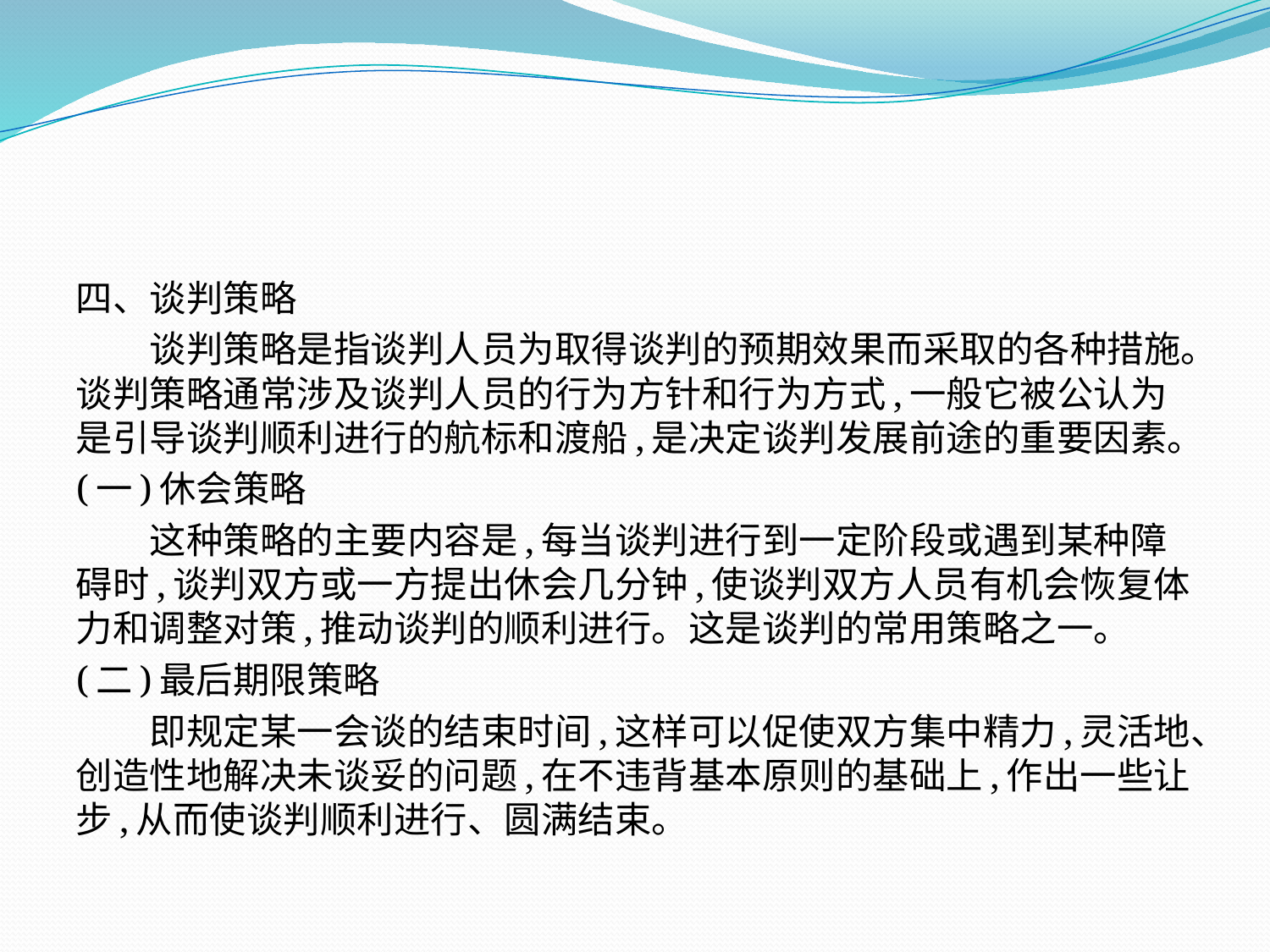

四、谈判策略
　　谈判策略是指谈判人员为取得谈判的预期效果而采取的各种措施。谈判策略通常涉及谈判人员的行为方针和行为方式,一般它被公认为是引导谈判顺利进行的航标和渡船,是决定谈判发展前途的重要因素。
(一)休会策略
　　这种策略的主要内容是,每当谈判进行到一定阶段或遇到某种障碍时,谈判双方或一方提出休会几分钟,使谈判双方人员有机会恢复体力和调整对策,推动谈判的顺利进行。这是谈判的常用策略之一。
(二)最后期限策略
　　即规定某一会谈的结束时间,这样可以促使双方集中精力,灵活地、创造性地解决未谈妥的问题,在不违背基本原则的基础上,作出一些让步,从而使谈判顺利进行、圆满结束。